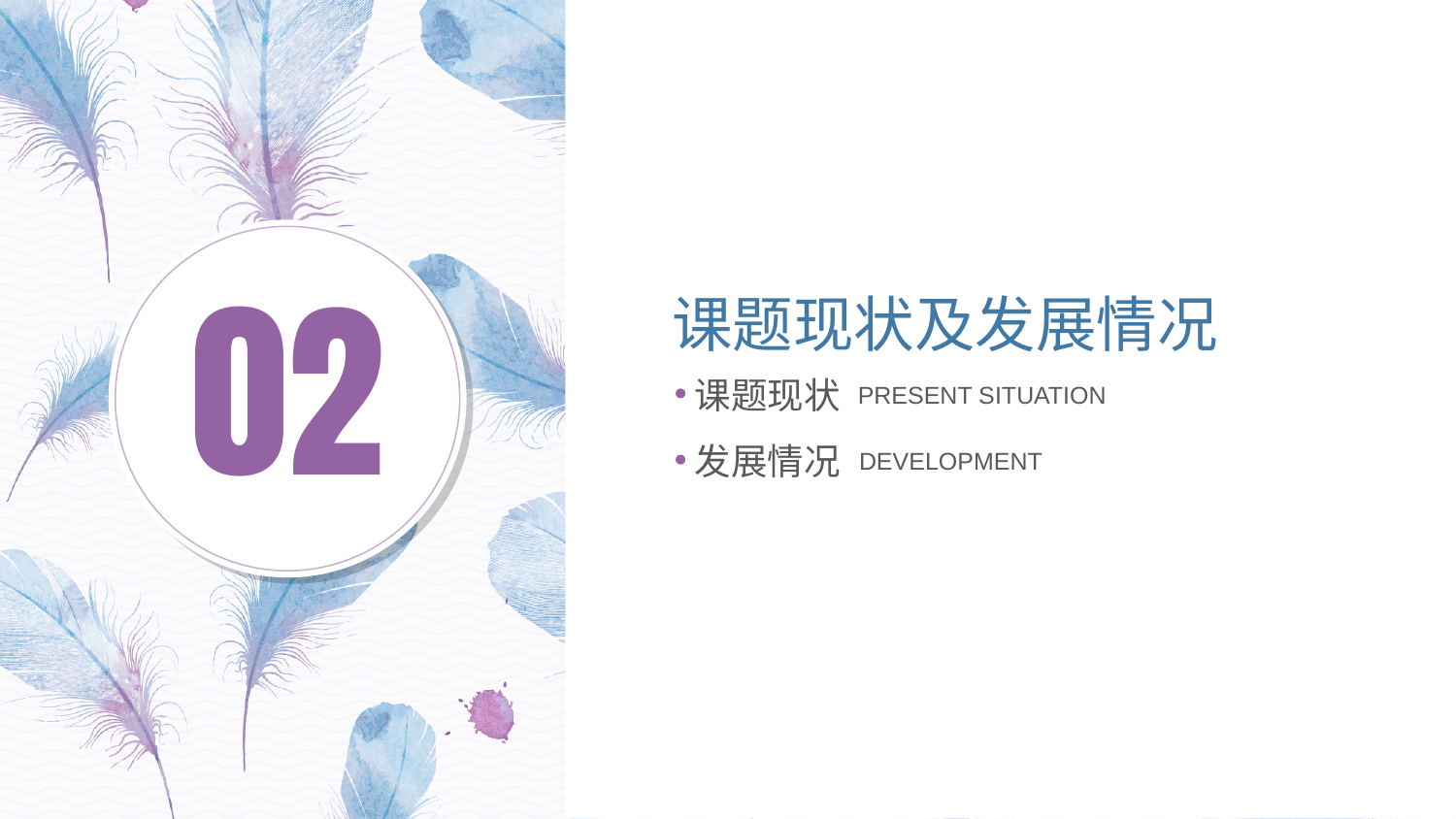

02
课题现状及发展情况
课题现状
PRESENT SITUATION

发展情况
DEVELOPMENT